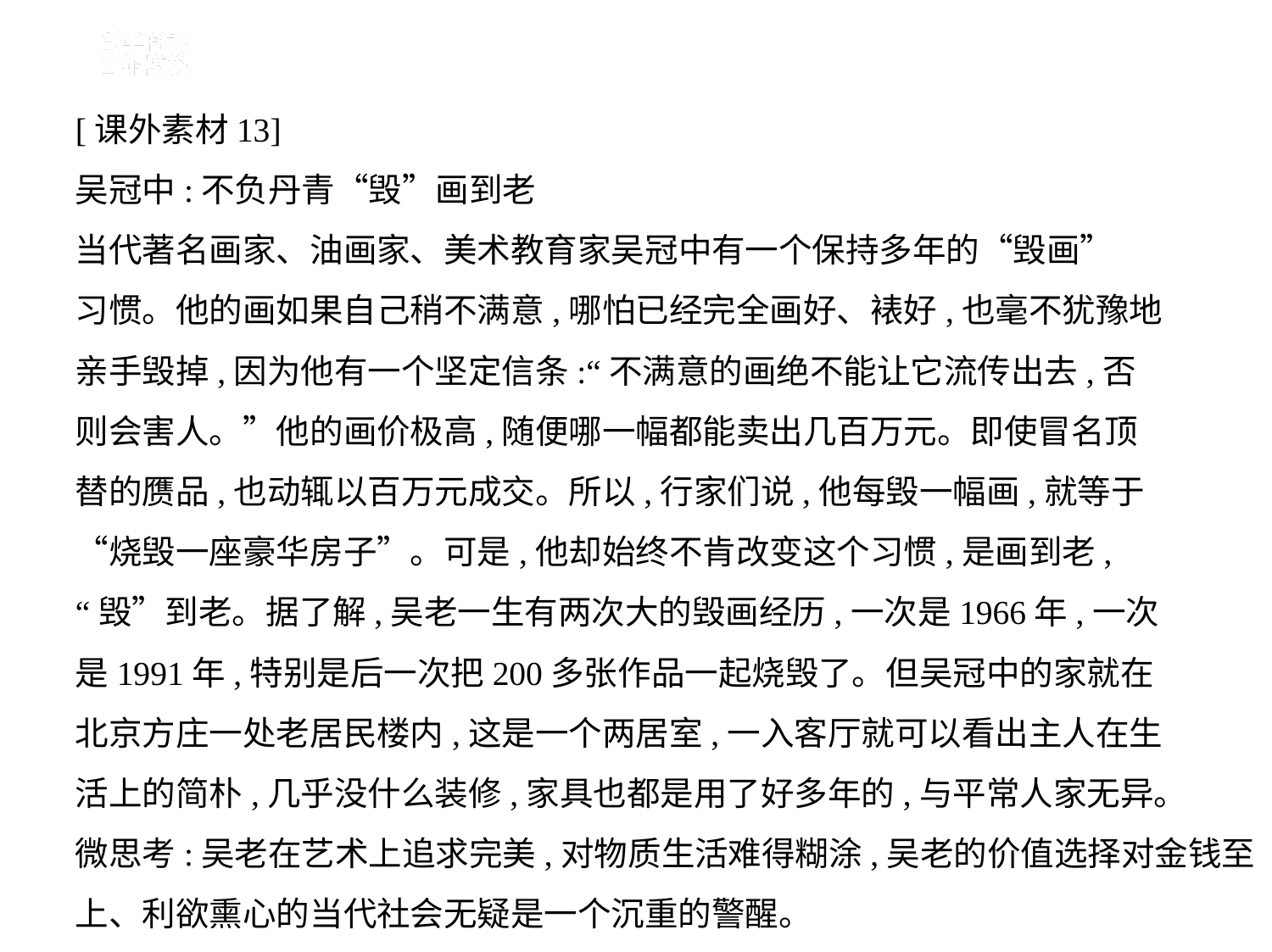

[课外素材13]
吴冠中:不负丹青“毁”画到老
当代著名画家、油画家、美术教育家吴冠中有一个保持多年的“毁画”
习惯。他的画如果自己稍不满意,哪怕已经完全画好、裱好,也毫不犹豫地
亲手毁掉,因为他有一个坚定信条:“不满意的画绝不能让它流传出去,否
则会害人。”他的画价极高,随便哪一幅都能卖出几百万元。即使冒名顶
替的赝品,也动辄以百万元成交。所以,行家们说,他每毁一幅画,就等于
“烧毁一座豪华房子”。可是,他却始终不肯改变这个习惯,是画到老,
“毁”到老。据了解,吴老一生有两次大的毁画经历,一次是1966年,一次
是1991年,特别是后一次把200多张作品一起烧毁了。但吴冠中的家就在
北京方庄一处老居民楼内,这是一个两居室,一入客厅就可以看出主人在生
活上的简朴,几乎没什么装修,家具也都是用了好多年的,与平常人家无异。
微思考:吴老在艺术上追求完美,对物质生活难得糊涂,吴老的价值选择对金钱至上、利欲熏心的当代社会无疑是一个沉重的警醒。